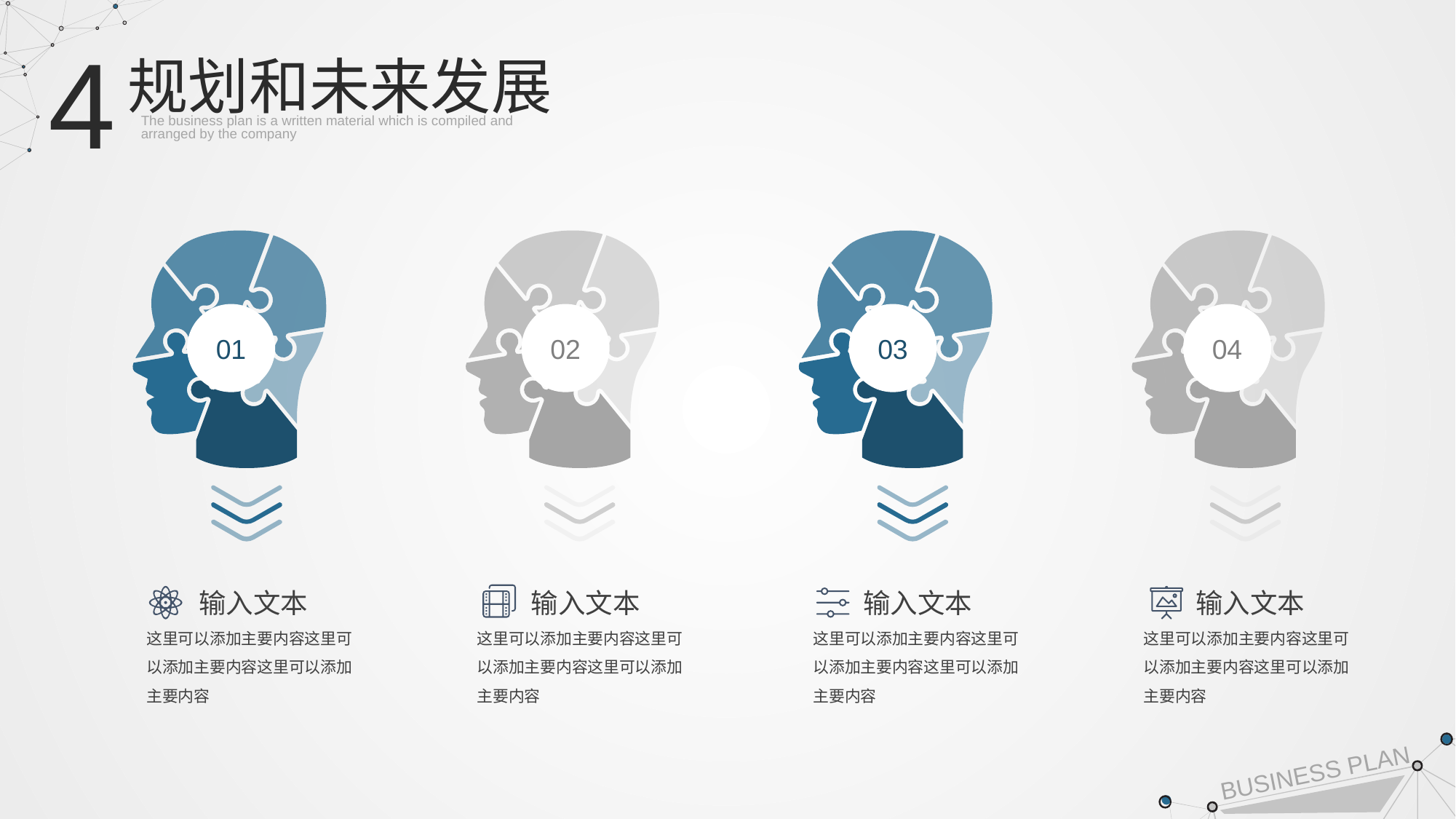

4
规划和未来发展
The business plan is a written material which is compiled and
arranged by the company

01
02
03
04

输入文本

这里可以添加主要内容这里可以添加主要内容这里可以添加主要内容
输入文本

这里可以添加主要内容这里可以添加主要内容这里可以添加主要内容
输入文本

这里可以添加主要内容这里可以添加主要内容这里可以添加主要内容
输入文本

这里可以添加主要内容这里可以添加主要内容这里可以添加主要内容